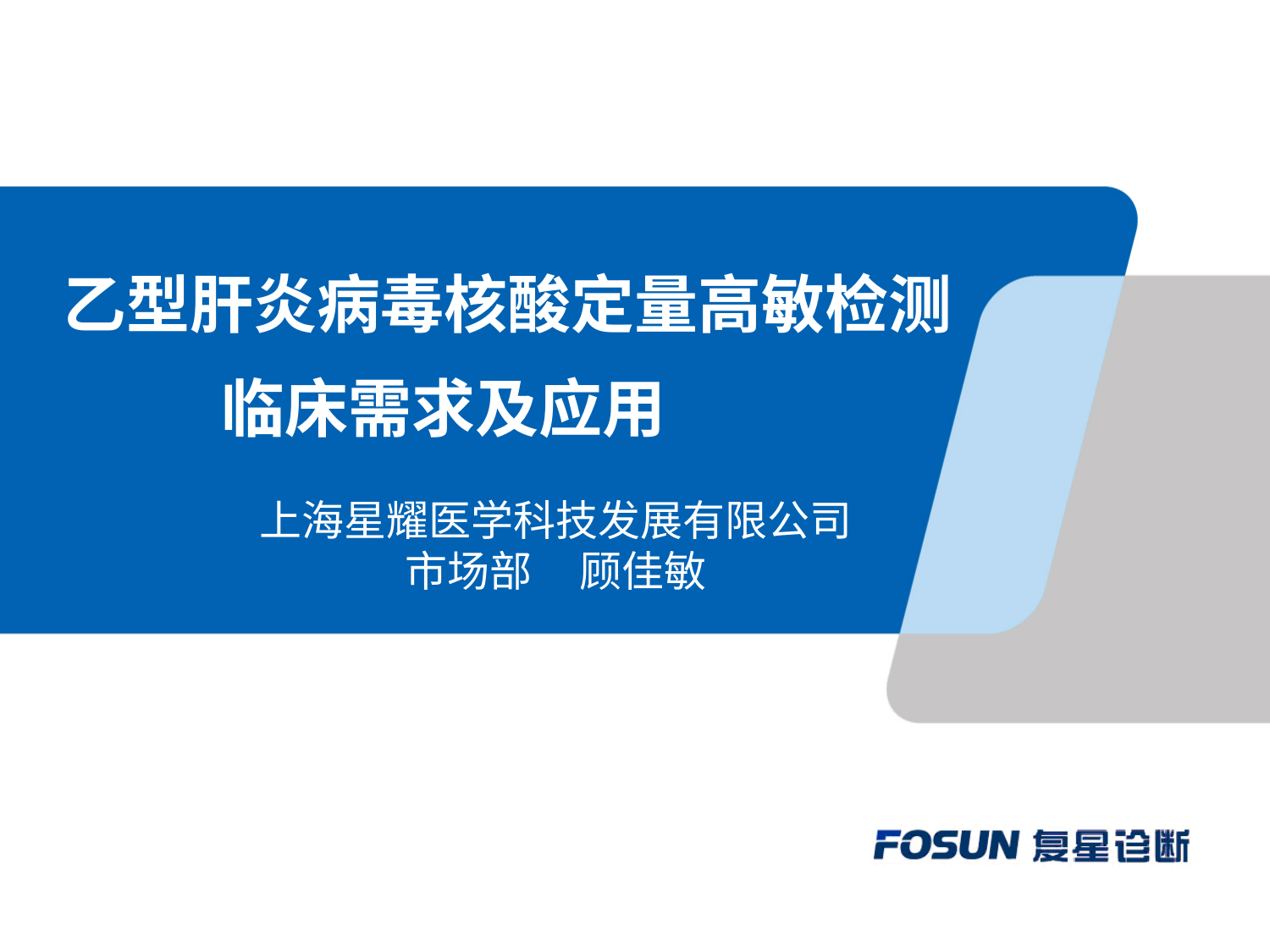

乙型肝炎病毒核酸定量高敏检测
临床需求及应用
# 上海星耀医学科技发展有限公司 市场部     顾佳敏